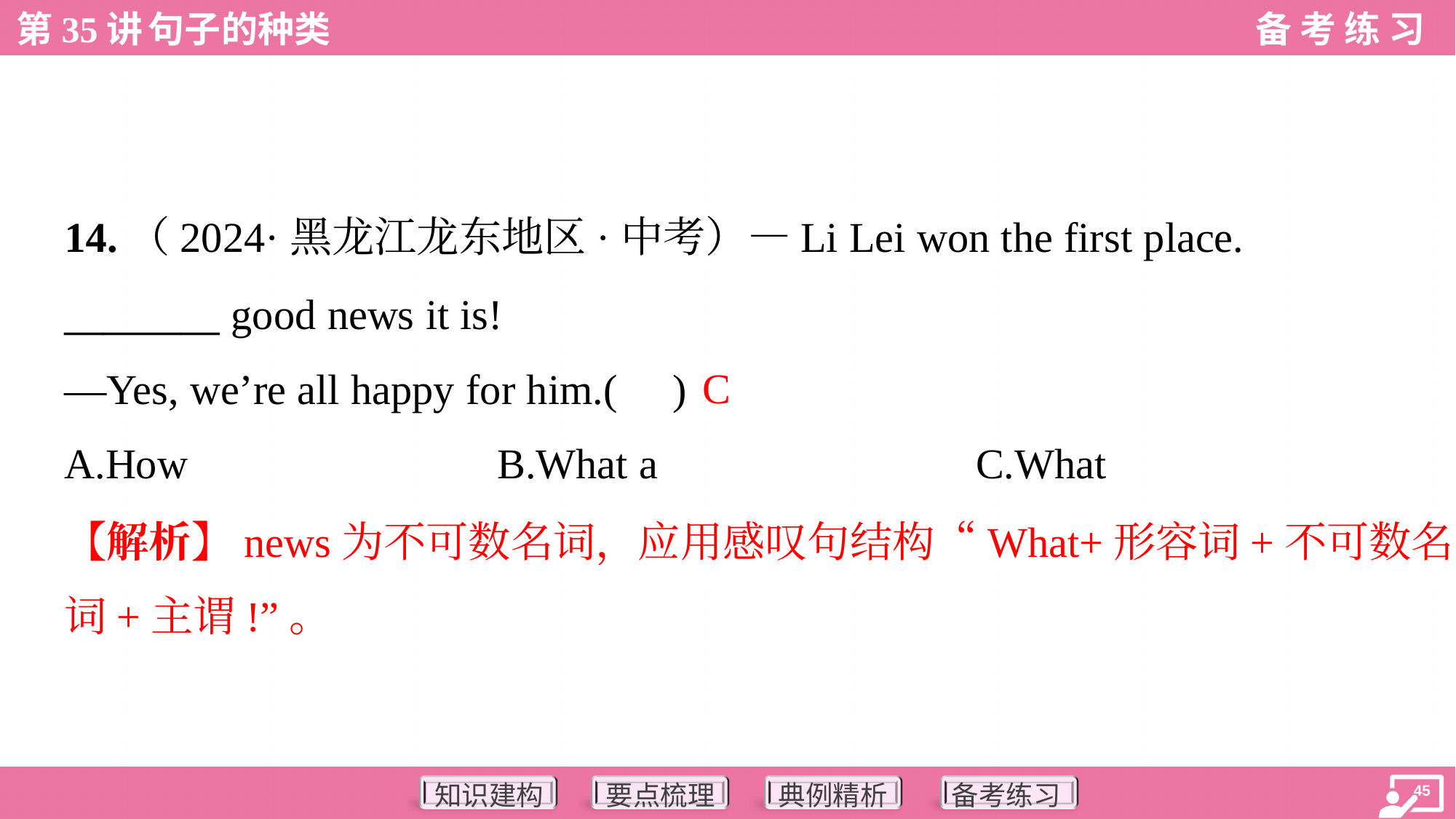

14.（2024·黑龙江龙东地区·中考）—Li Lei won the first place.
________ good news it is!
—Yes, we’re all happy for him.(     )
C
A.How	B.What a	C.What
【解析】news为不可数名词，应用感叹句结构“What+形容词+不可数名
词+主谓!”。